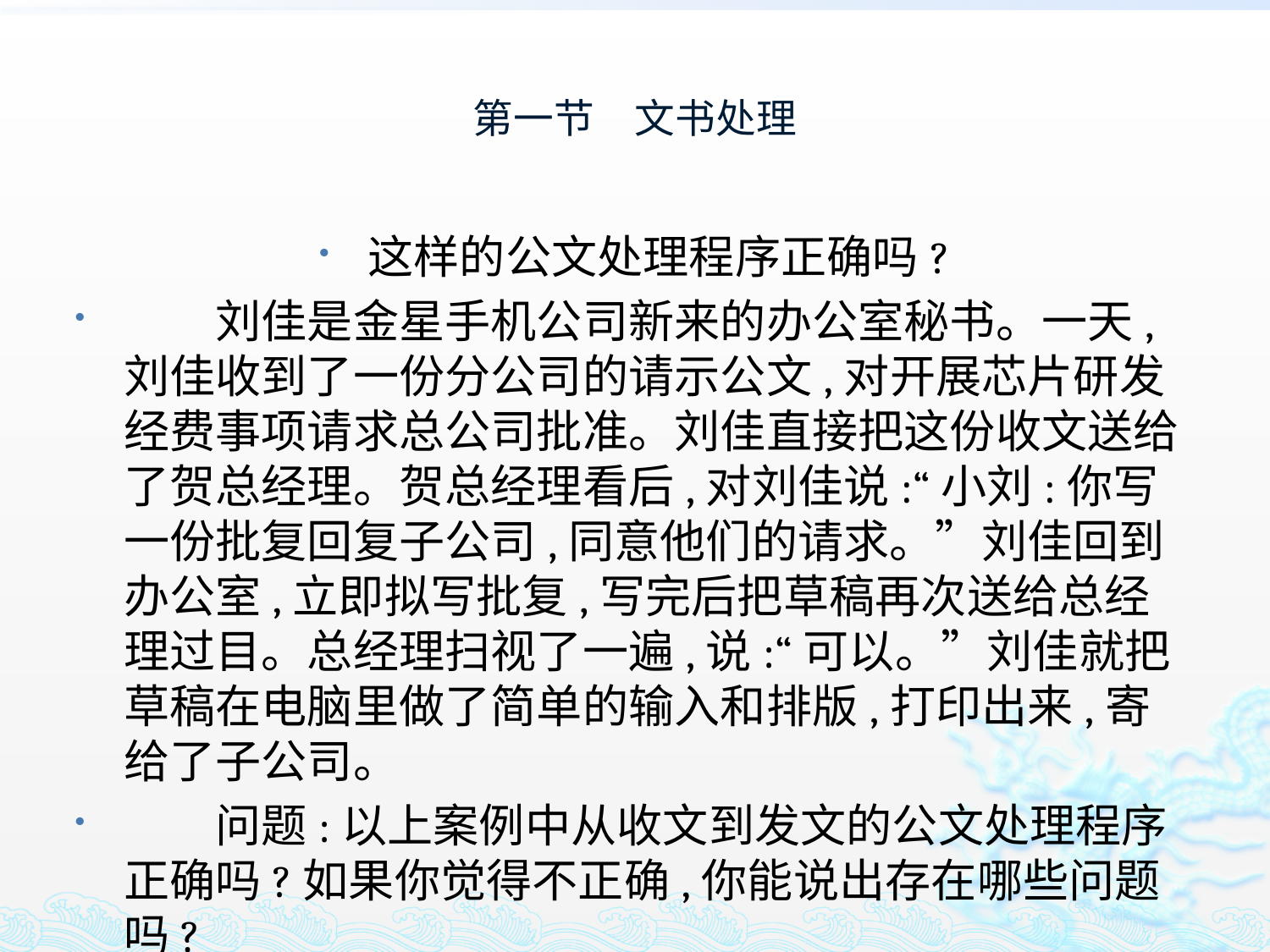

# 第一节　文书处理
这样的公文处理程序正确吗?
　　刘佳是金星手机公司新来的办公室秘书。一天,刘佳收到了一份分公司的请示公文,对开展芯片研发经费事项请求总公司批准。刘佳直接把这份收文送给了贺总经理。贺总经理看后,对刘佳说:“小刘:你写一份批复回复子公司,同意他们的请求。”刘佳回到办公室,立即拟写批复,写完后把草稿再次送给总经理过目。总经理扫视了一遍,说:“可以。”刘佳就把草稿在电脑里做了简单的输入和排版,打印出来,寄给了子公司。
　　问题:以上案例中从收文到发文的公文处理程序正确吗?如果你觉得不正确,你能说出存在哪些问题吗?